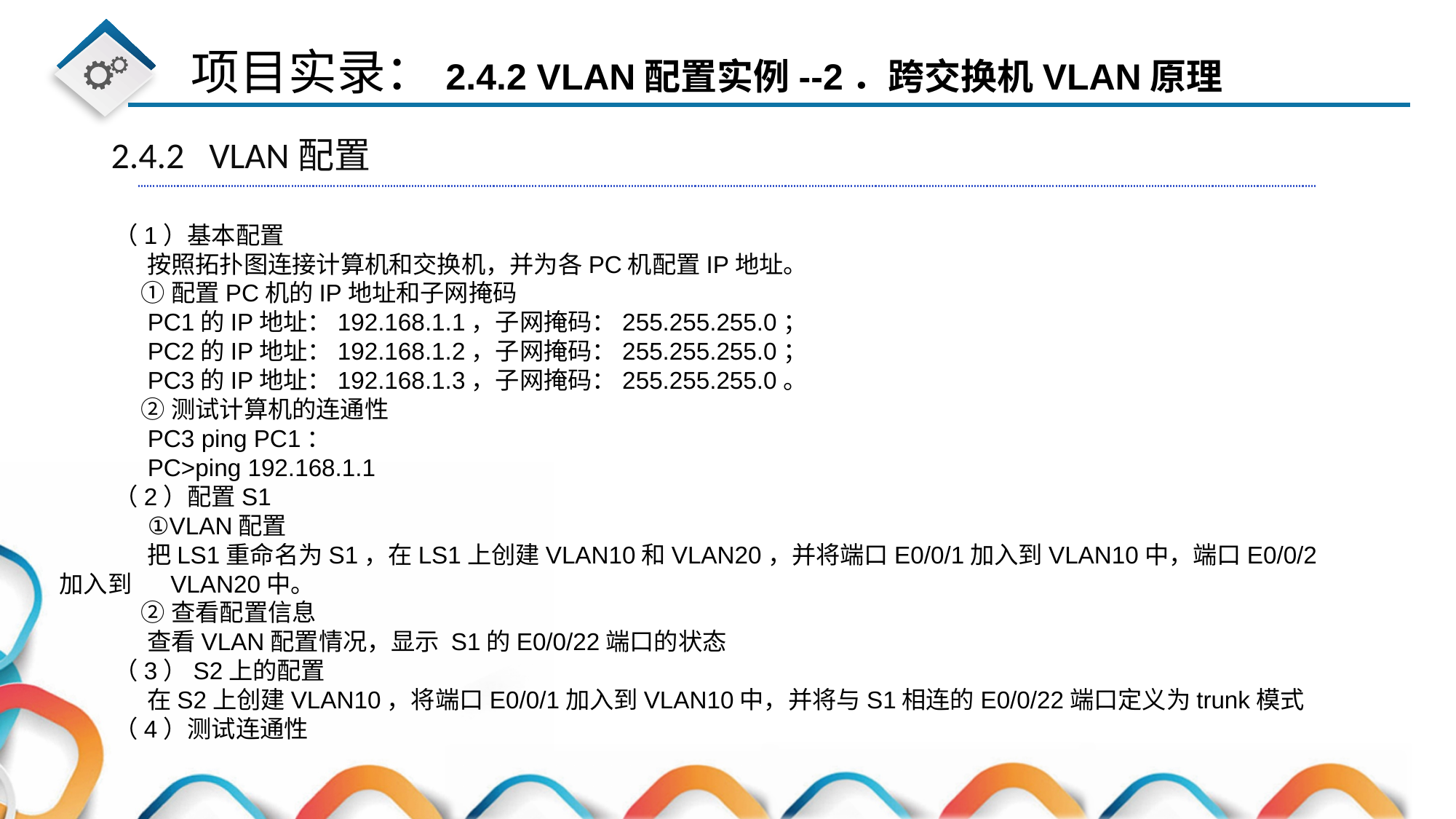

2.4.2   VLAN配置

（1）基本配置
     按照拓扑图连接计算机和交换机，并为各PC机配置IP地址。
     ①配置PC机的IP地址和子网掩码
     PC1的IP地址：192.168.1.1，子网掩码：255.255.255.0；
     PC2的IP地址：192.168.1.2，子网掩码：255.255.255.0；
     PC3的IP地址：192.168.1.3，子网掩码：255.255.255.0。
     ②测试计算机的连通性
     PC3 ping PC1：
     PC>ping 192.168.1.1
（2）配置S1
     ①VLAN配置
     把LS1重命名为S1，在LS1上创建VLAN10和VLAN20，并将端口E0/0/1加入到VLAN10中，端口E0/0/2加入到      VLAN20中。
     ②查看配置信息
     查看VLAN配置情况，显示 S1的E0/0/22端口的状态
（3）S2上的配置
     在S2上创建VLAN10，将端口E0/0/1加入到VLAN10中，并将与S1相连的E0/0/22端口定义为trunk模式
（4）测试连通性